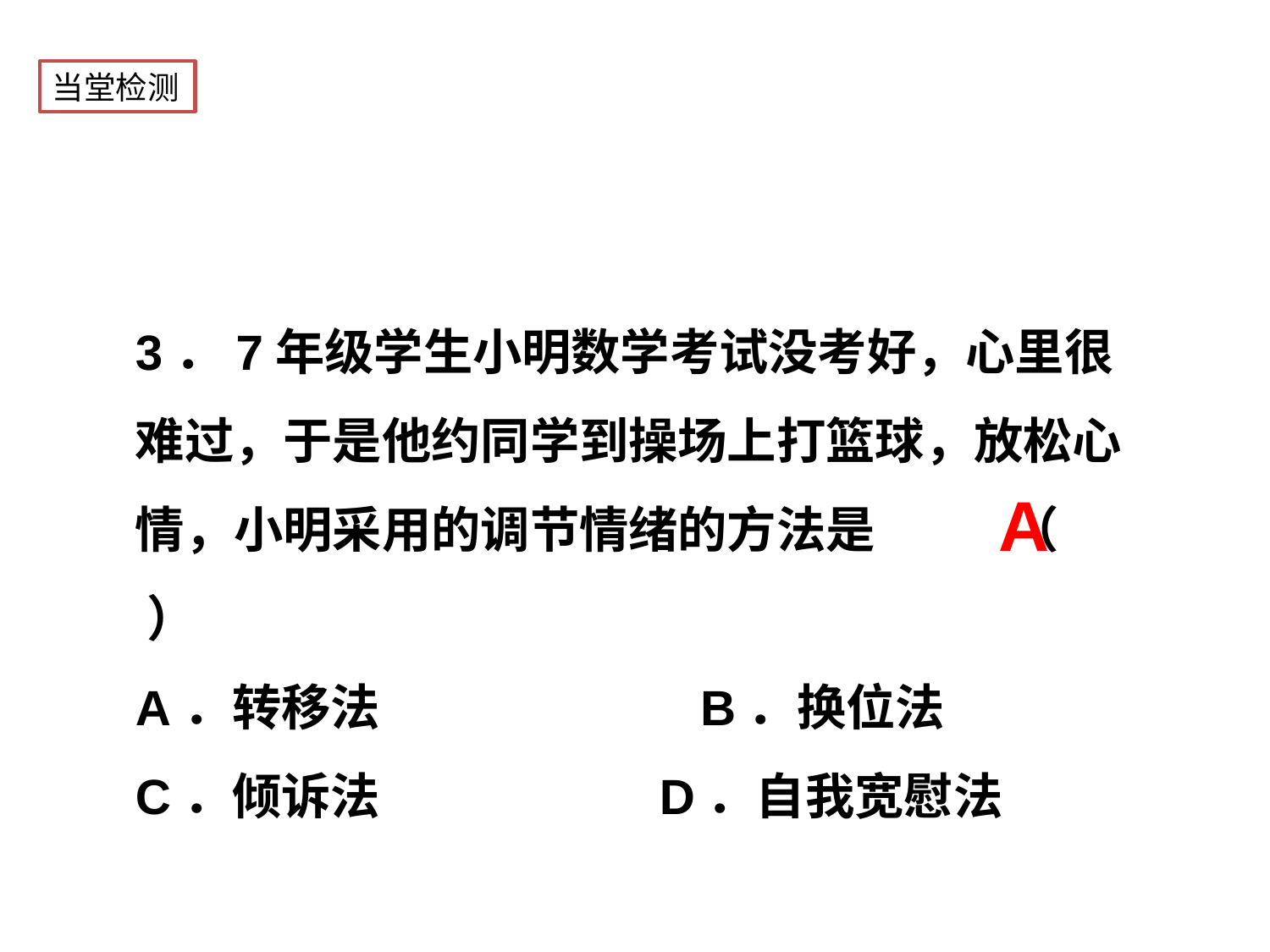

当堂检测
3．7年级学生小明数学考试没考好，心里很难过，于是他约同学到操场上打篮球，放松心情，小明采用的调节情绪的方法是            （      ）
A．转移法              	    B．换位法
C．倾诉法	                       D．自我宽慰法
A